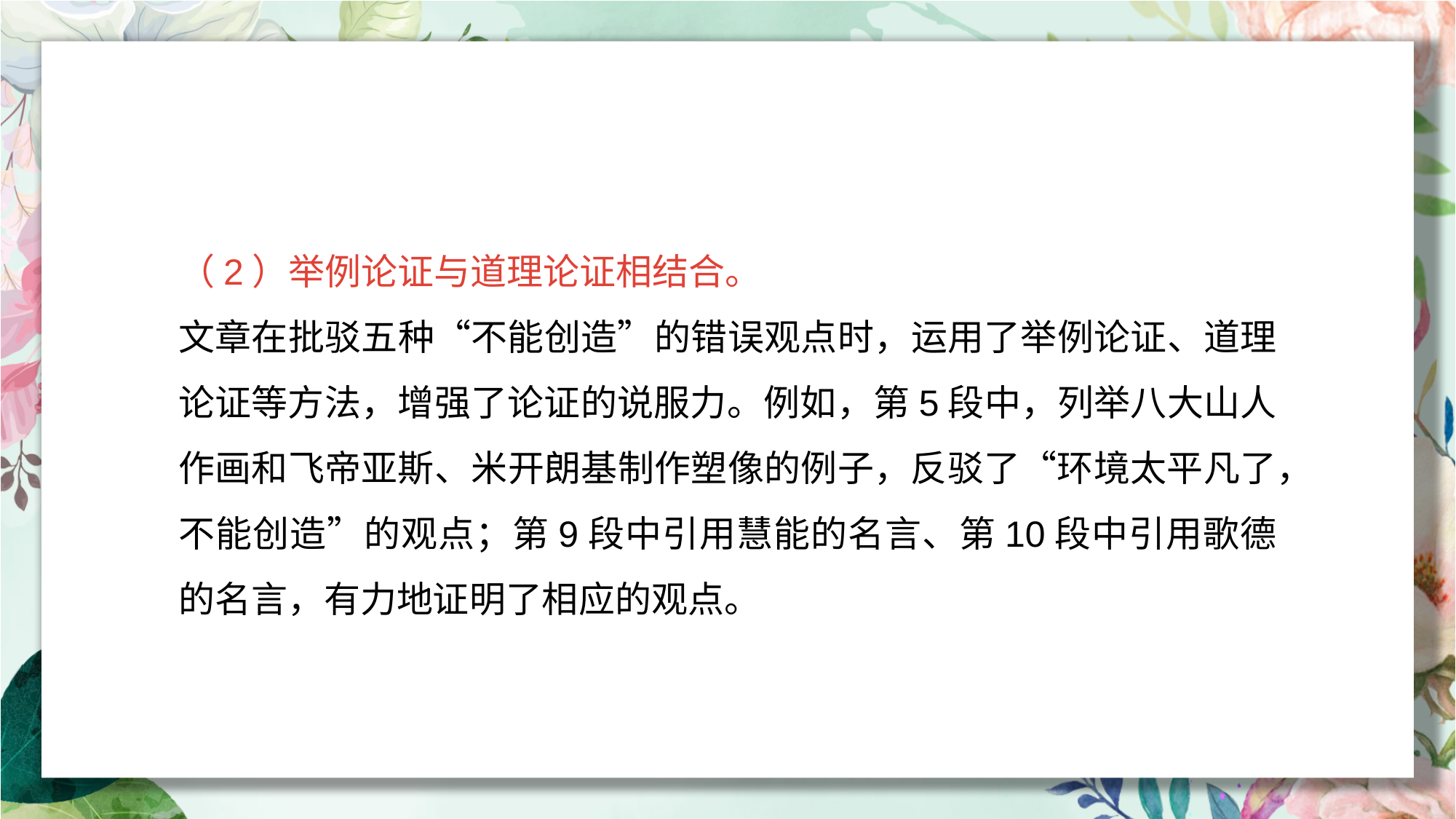

（2）举例论证与道理论证相结合。
文章在批驳五种“不能创造”的错误观点时，运用了举例论证、道理论证等方法，增强了论证的说服力。例如，第5段中，列举八大山人作画和飞帝亚斯、米开朗基制作塑像的例子，反驳了“环境太平凡了，不能创造”的观点；第9段中引用慧能的名言、第10段中引用歌德的名言，有力地证明了相应的观点。